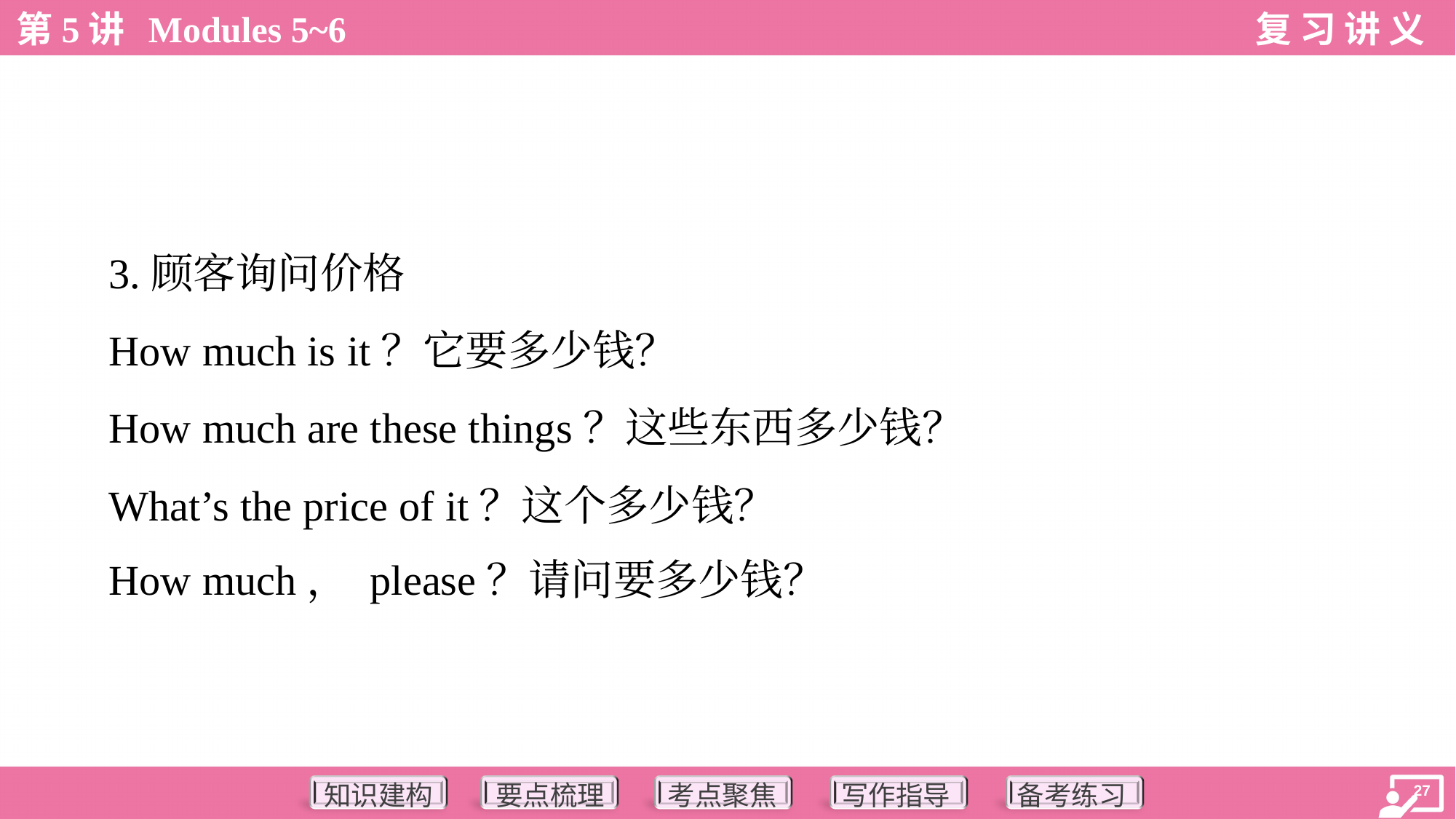

3.顾客询问价格
    How much is it？它要多少钱？
    How much are these things？这些东西多少钱？
    What’s the price of it？这个多少钱？
    How much， please？请问要多少钱？